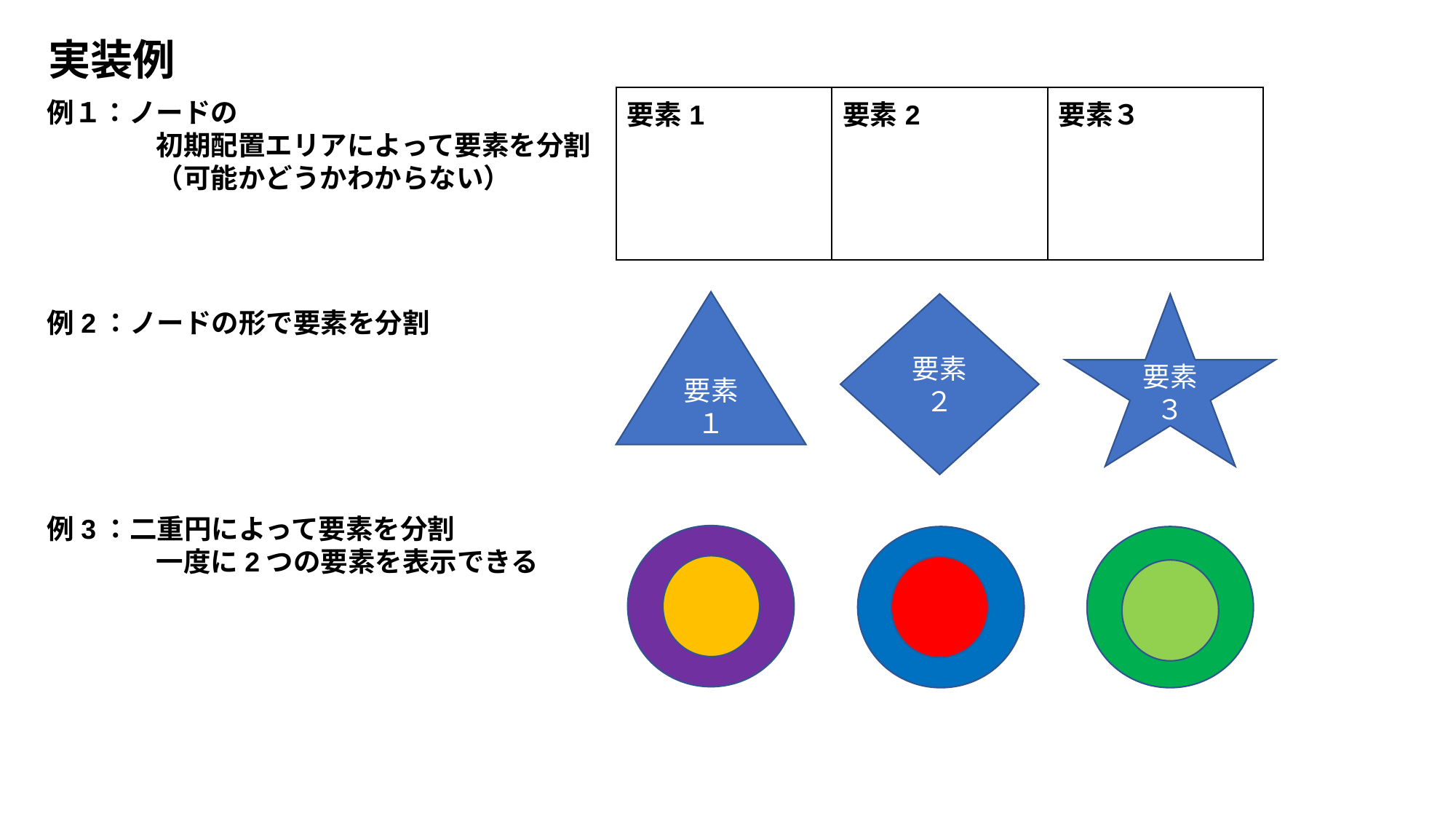

実装例
| 要素1 | 要素2 | 要素３ |
| --- | --- | --- |
例１：ノードの
	初期配置エリアによって要素を分割
	（可能かどうかわからない）
要素１
要素２
要素３
例2：ノードの形で要素を分割
例3：二重円によって要素を分割
	一度に2つの要素を表示できる